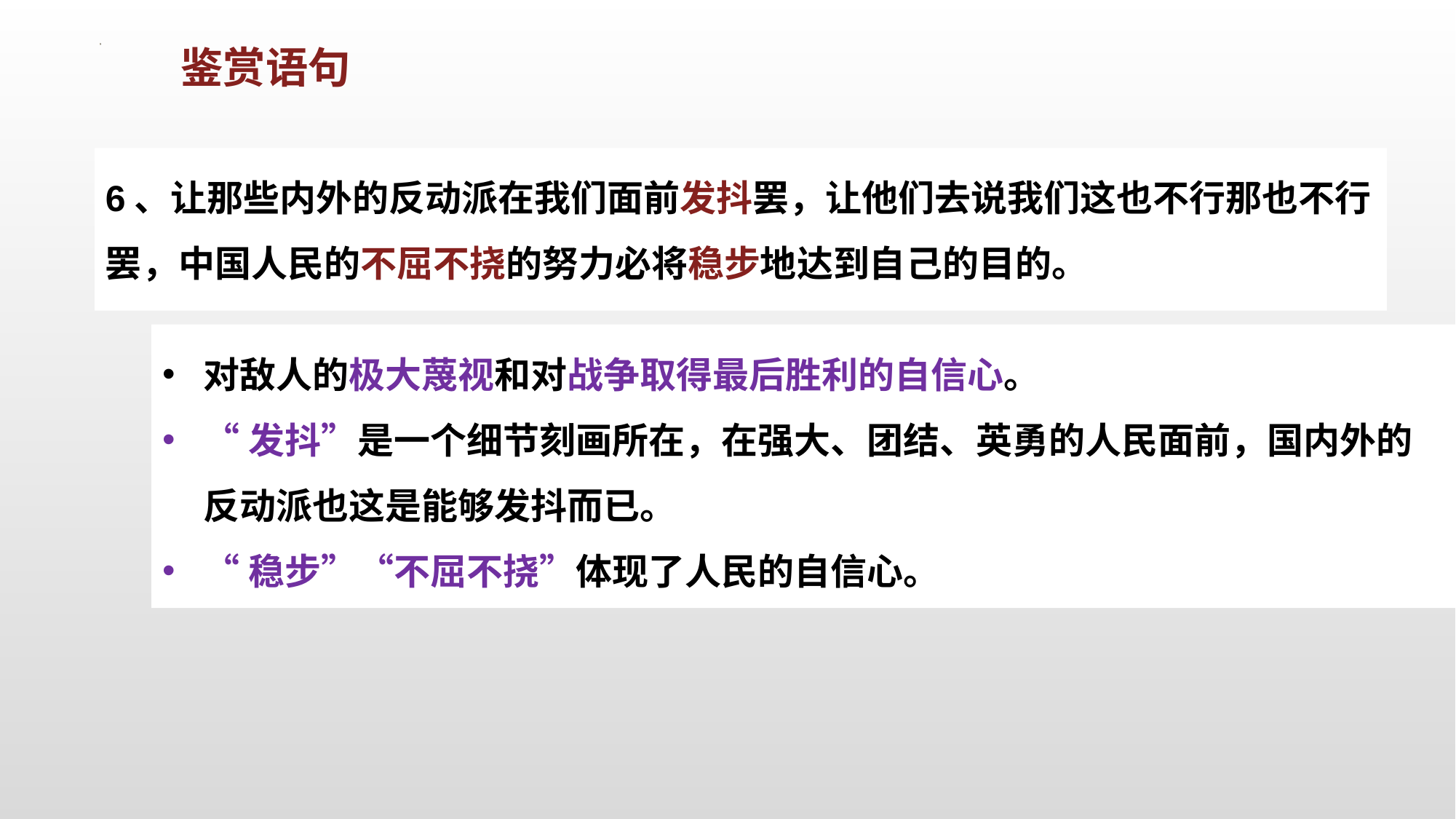

鉴赏语句
6、让那些内外的反动派在我们面前发抖罢，让他们去说我们这也不行那也不行罢，中国人民的不屈不挠的努力必将稳步地达到自己的目的。
对敌人的极大蔑视和对战争取得最后胜利的自信心。
“发抖”是一个细节刻画所在，在强大、团结、英勇的人民面前，国内外的反动派也这是能够发抖而已。
“稳步”“不屈不挠”体现了人民的自信心。